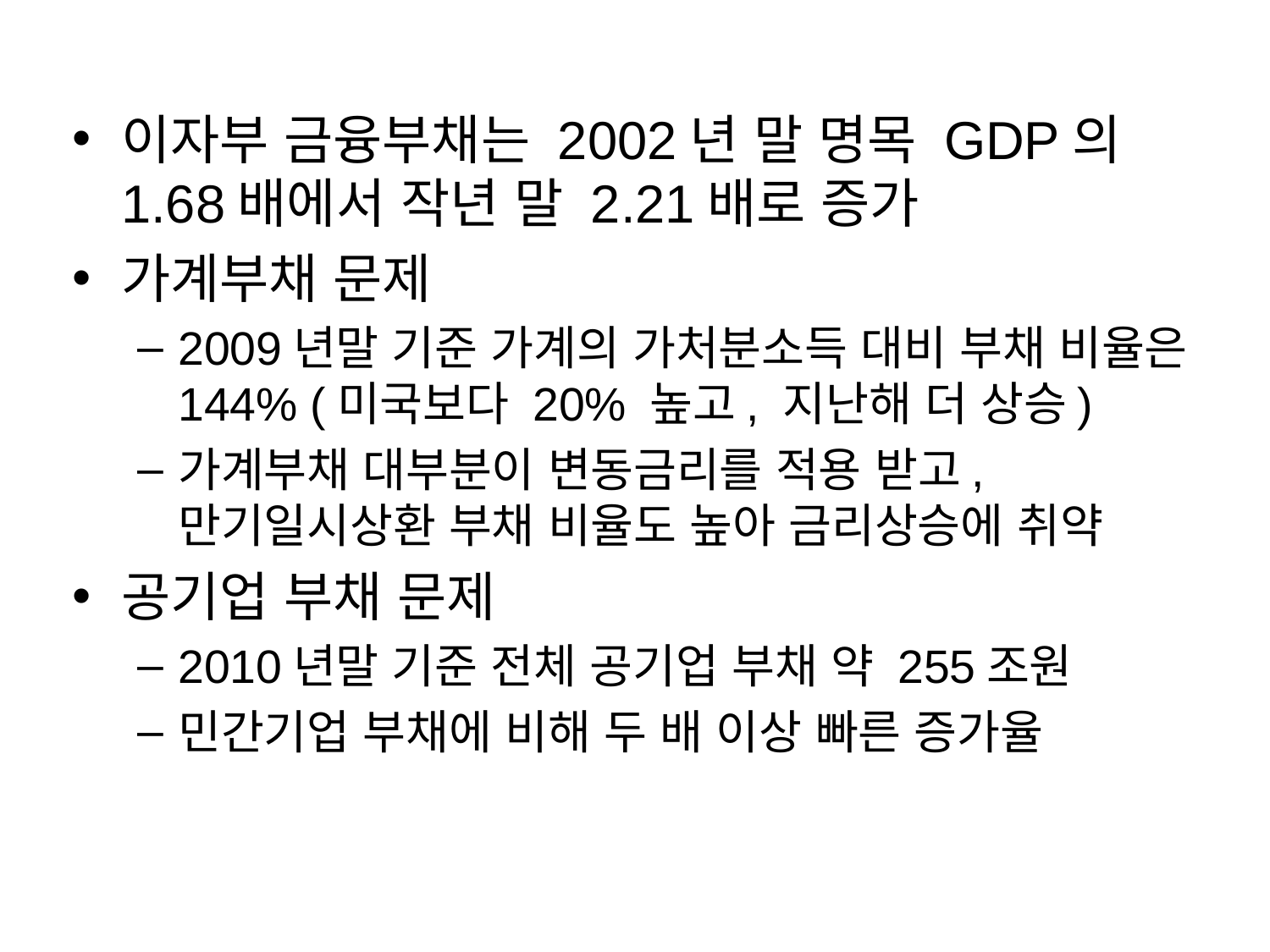

이자부 금융부채는 2002년 말 명목 GDP의 1.68배에서 작년 말 2.21배로 증가
가계부채 문제
2009년말 기준 가계의 가처분소득 대비 부채 비율은 144% (미국보다 20% 높고, 지난해 더 상승)
가계부채 대부분이 변동금리를 적용 받고, 만기일시상환 부채 비율도 높아 금리상승에 취약
공기업 부채 문제
2010년말 기준 전체 공기업 부채 약 255조원
민간기업 부채에 비해 두 배 이상 빠른 증가율